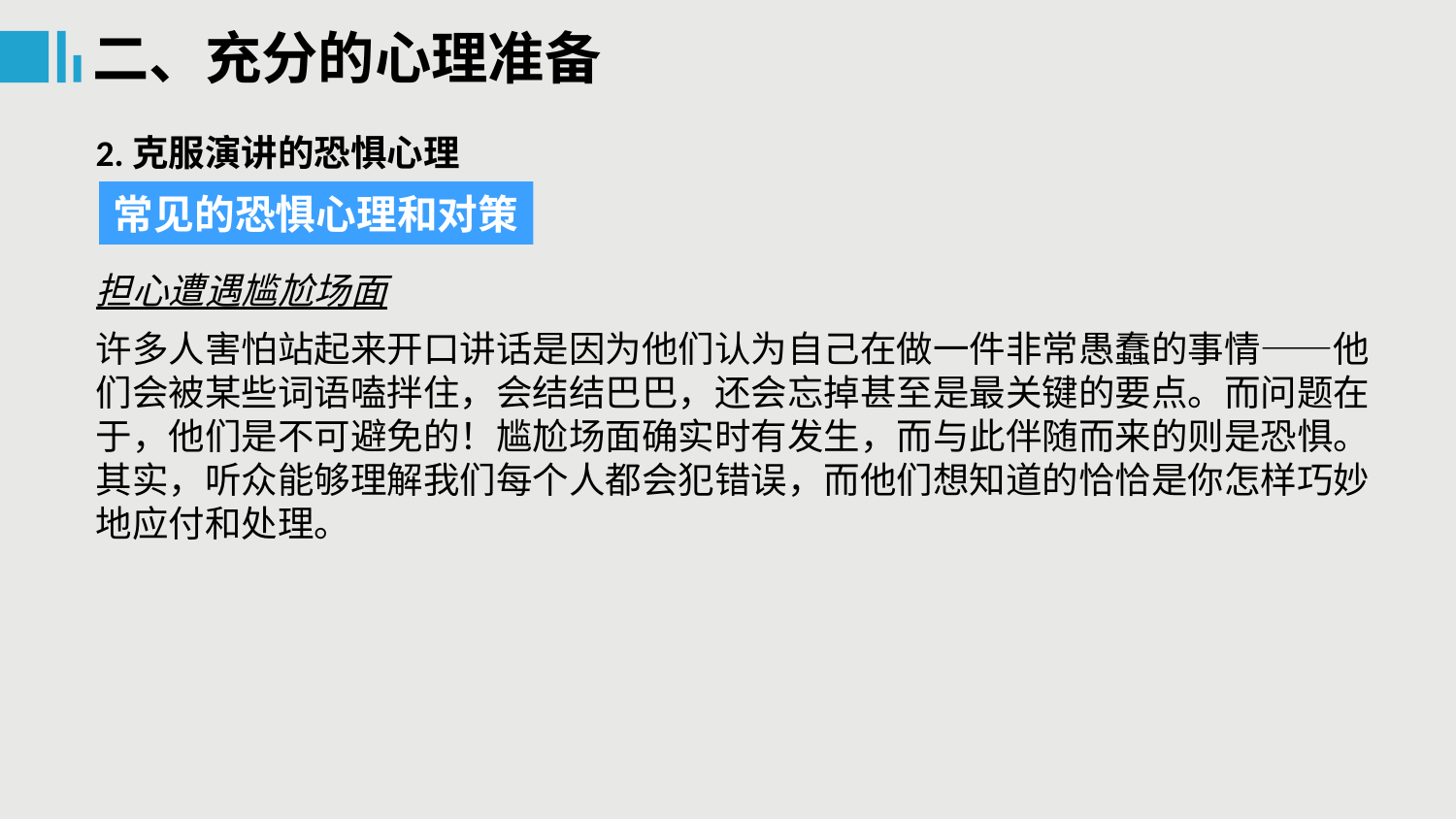

二、充分的心理准备

2.克服演讲的恐惧心理
常见的恐惧心理和对策
担心遭遇尴尬场面
许多人害怕站起来开口讲话是因为他们认为自己在做一件非常愚蠢的事情——他们会被某些词语嗑拌住，会结结巴巴，还会忘掉甚至是最关键的要点。而问题在于，他们是不可避免的！尴尬场面确实时有发生，而与此伴随而来的则是恐惧。
其实，听众能够理解我们每个人都会犯错误，而他们想知道的恰恰是你怎样巧妙地应付和处理。